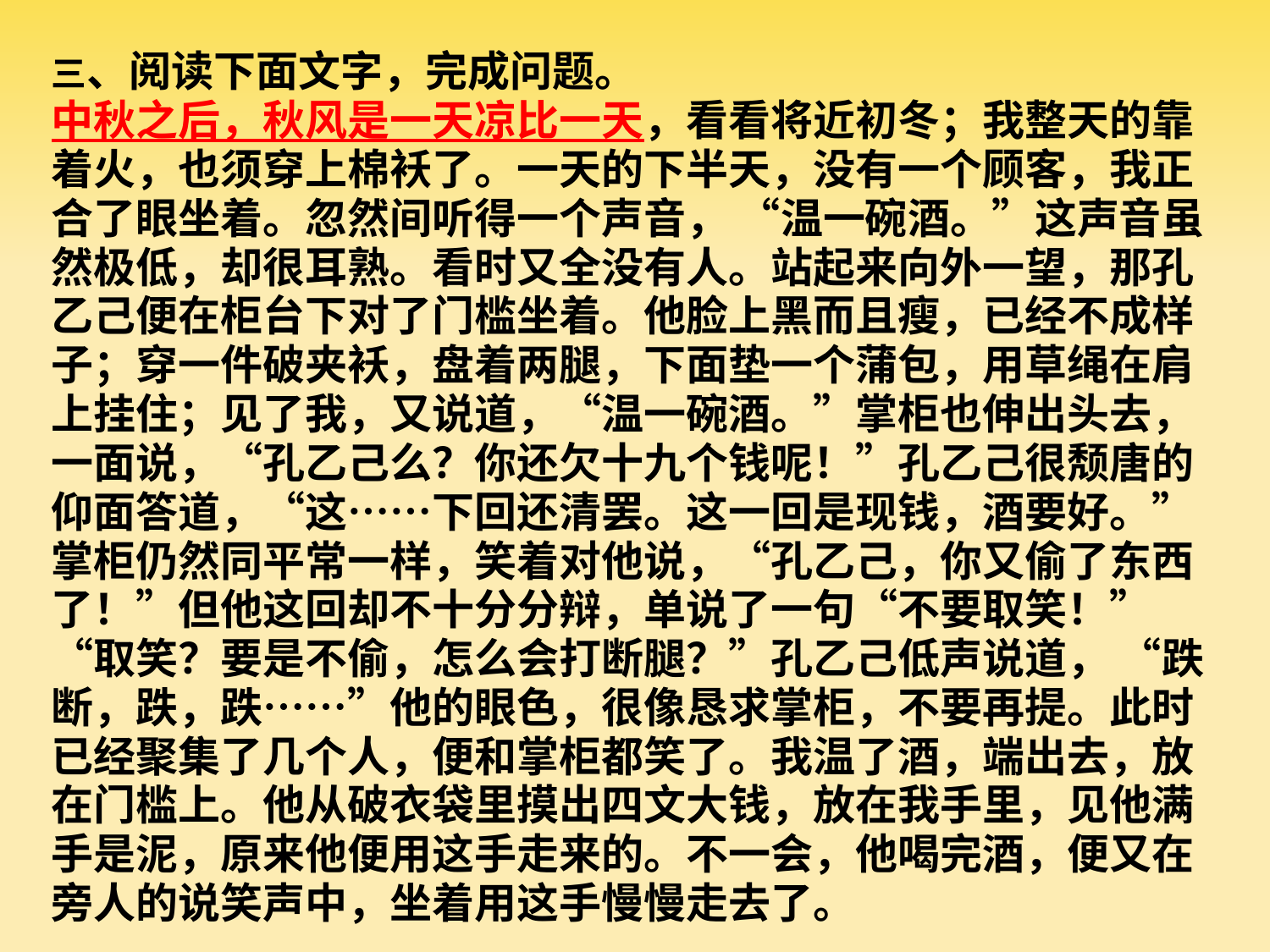

三、阅读下面文字，完成问题。
中秋之后，秋风是一天凉比一天，看看将近初冬；我整天的靠着火，也须穿上棉袄了。一天的下半天，没有一个顾客，我正合了眼坐着。忽然间听得一个声音， “温一碗酒。”这声音虽然极低，却很耳熟。看时又全没有人。站起来向外一望，那孔乙己便在柜台下对了门槛坐着。他脸上黑而且瘦，已经不成样子；穿一件破夹袄，盘着两腿，下面垫一个蒲包，用草绳在肩上挂住；见了我，又说道，“温一碗酒。”掌柜也伸出头去，一面说，“孔乙己么？你还欠十九个钱呢！”孔乙己很颓唐的仰面答道，“这……下回还清罢。这一回是现钱，酒要好。”掌柜仍然同平常一样，笑着对他说，“孔乙己，你又偷了东西了！”但他这回却不十分分辩，单说了一句“不要取笑！”“取笑？要是不偷，怎么会打断腿？”孔乙己低声说道， “跌断，跌，跌……”他的眼色，很像恳求掌柜，不要再提。此时已经聚集了几个人，便和掌柜都笑了。我温了酒，端出去，放在门槛上。他从破衣袋里摸出四文大钱，放在我手里，见他满手是泥，原来他便用这手走来的。不一会，他喝完酒，便又在旁人的说笑声中，坐着用这手慢慢走去了。